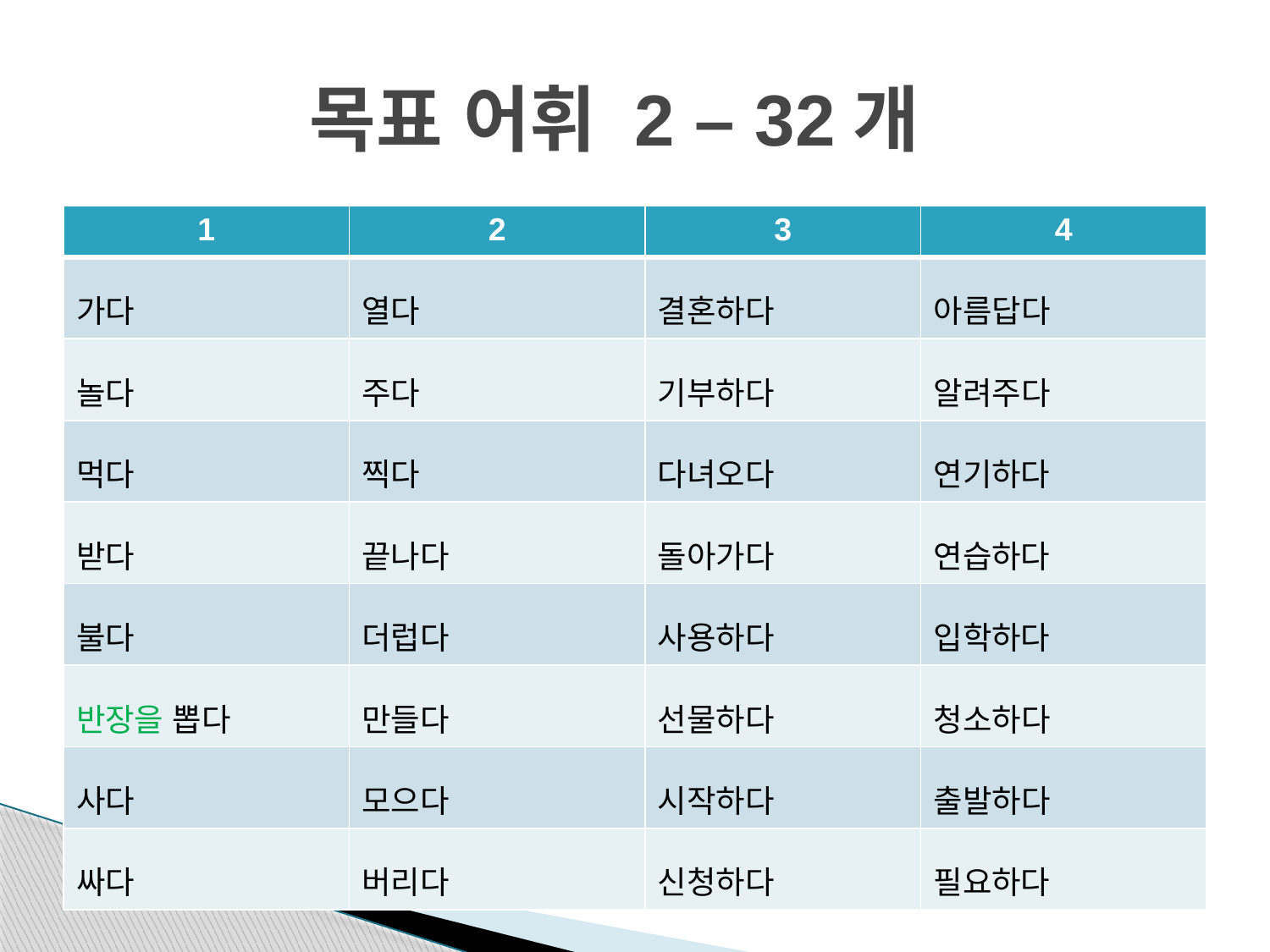

# 목표 어휘 2 – 32개
| 1 | 2 | 3 | 4 |
| --- | --- | --- | --- |
| 가다 | 열다 | 결혼하다 | 아름답다 |
| 놀다 | 주다 | 기부하다 | 알려주다 |
| 먹다 | 찍다 | 다녀오다 | 연기하다 |
| 받다 | 끝나다 | 돌아가다 | 연습하다 |
| 불다 | 더럽다 | 사용하다 | 입학하다 |
| 반장을 뽑다 | 만들다 | 선물하다 | 청소하다 |
| 사다 | 모으다 | 시작하다 | 출발하다 |
| 싸다 | 버리다 | 신청하다 | 필요하다 |